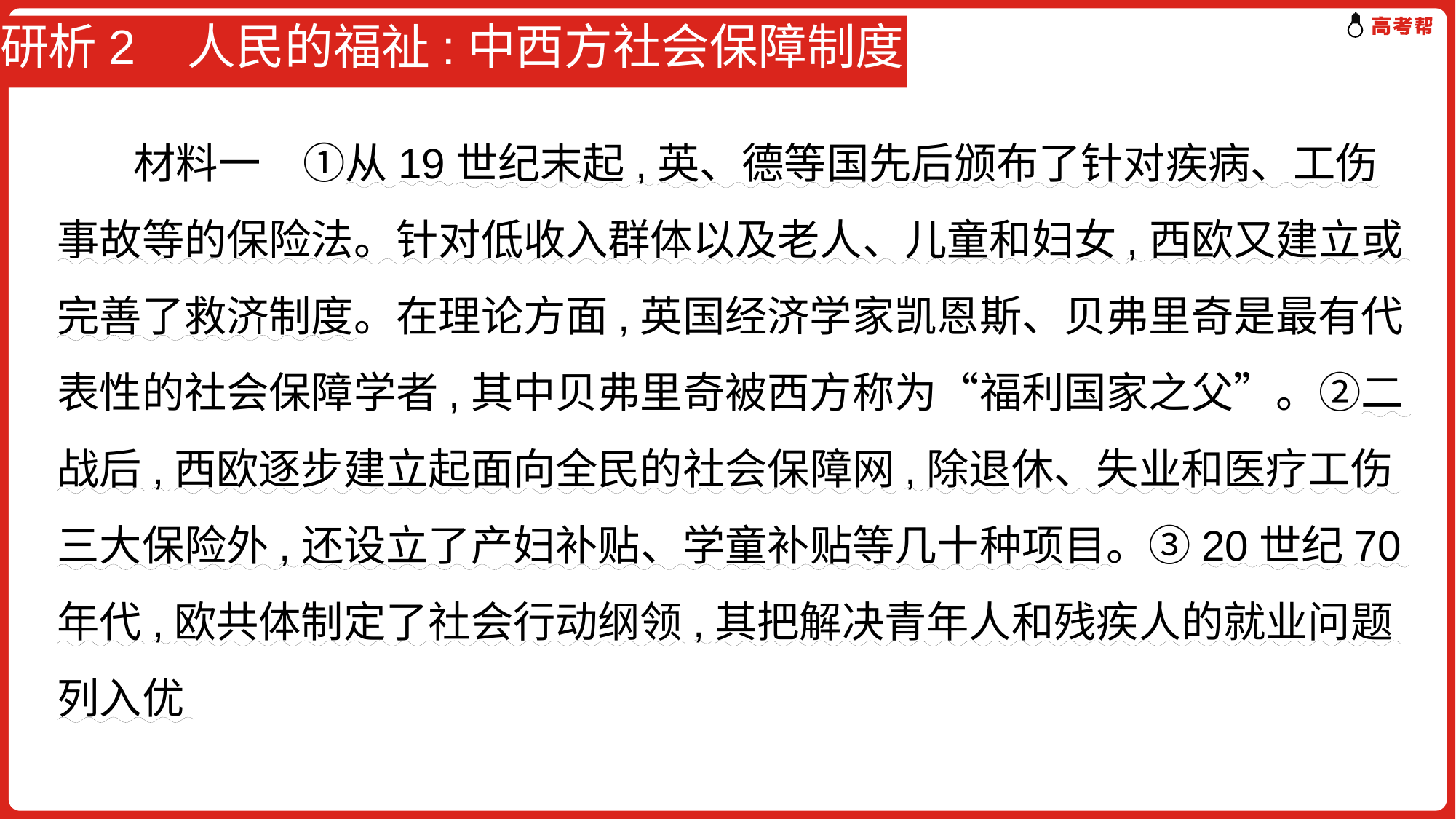

# 研析2   人民的福祉:中西方社会保障制度
       材料一　①从19世纪末起,英、德等国先后颁布了针对疾病、工伤事故等的保险法。针对低收入群体以及老人、儿童和妇女,西欧又建立或完善了救济制度。在理论方面,英国经济学家凯恩斯、贝弗里奇是最有代表性的社会保障学者,其中贝弗里奇被西方称为“福利国家之父”。②二战后,西欧逐步建立起面向全民的社会保障网,除退休、失业和医疗工伤三大保险外,还设立了产妇补贴、学童补贴等几十种项目。③20世纪70年代,欧共体制定了社会行动纲领,其把解决青年人和残疾人的就业问题列入优